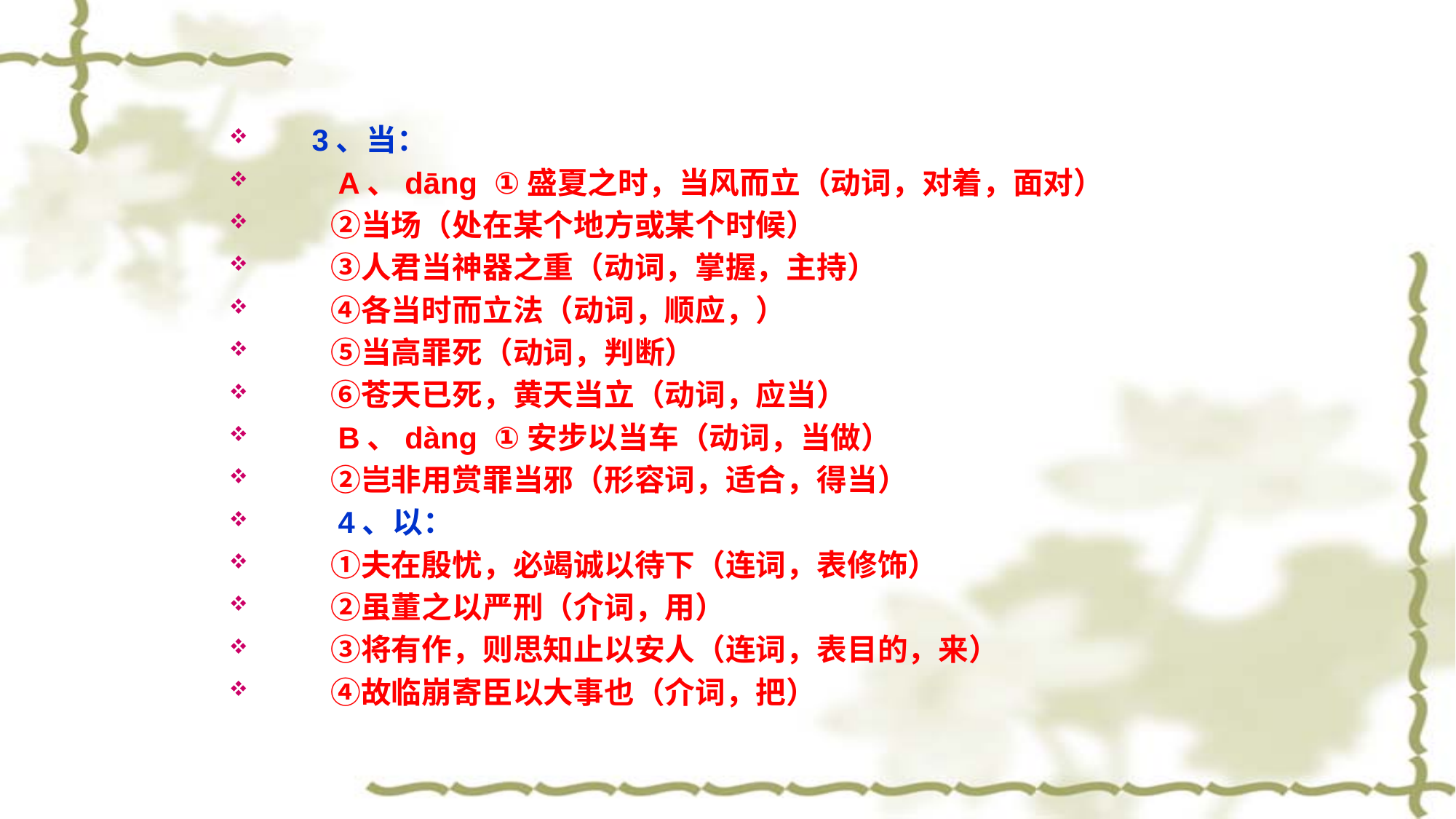

3、当：
　　A、dāng  ①盛夏之时，当风而立（动词，对着，面对）
　　②当场（处在某个地方或某个时候）
　　③人君当神器之重（动词，掌握，主持）
　　④各当时而立法（动词，顺应，）
　　⑤当高罪死（动词，判断）
　　⑥苍天已死，黄天当立（动词，应当）
　　B、dàng  ①安步以当车（动词，当做）
　　②岂非用赏罪当邪（形容词，适合，得当）
　　4、以：
　　①夫在殷忧，必竭诚以待下（连词，表修饰）
　　②虽董之以严刑（介词，用）
　　③将有作，则思知止以安人（连词，表目的，来）
　　④故临崩寄臣以大事也（介词，把）
#